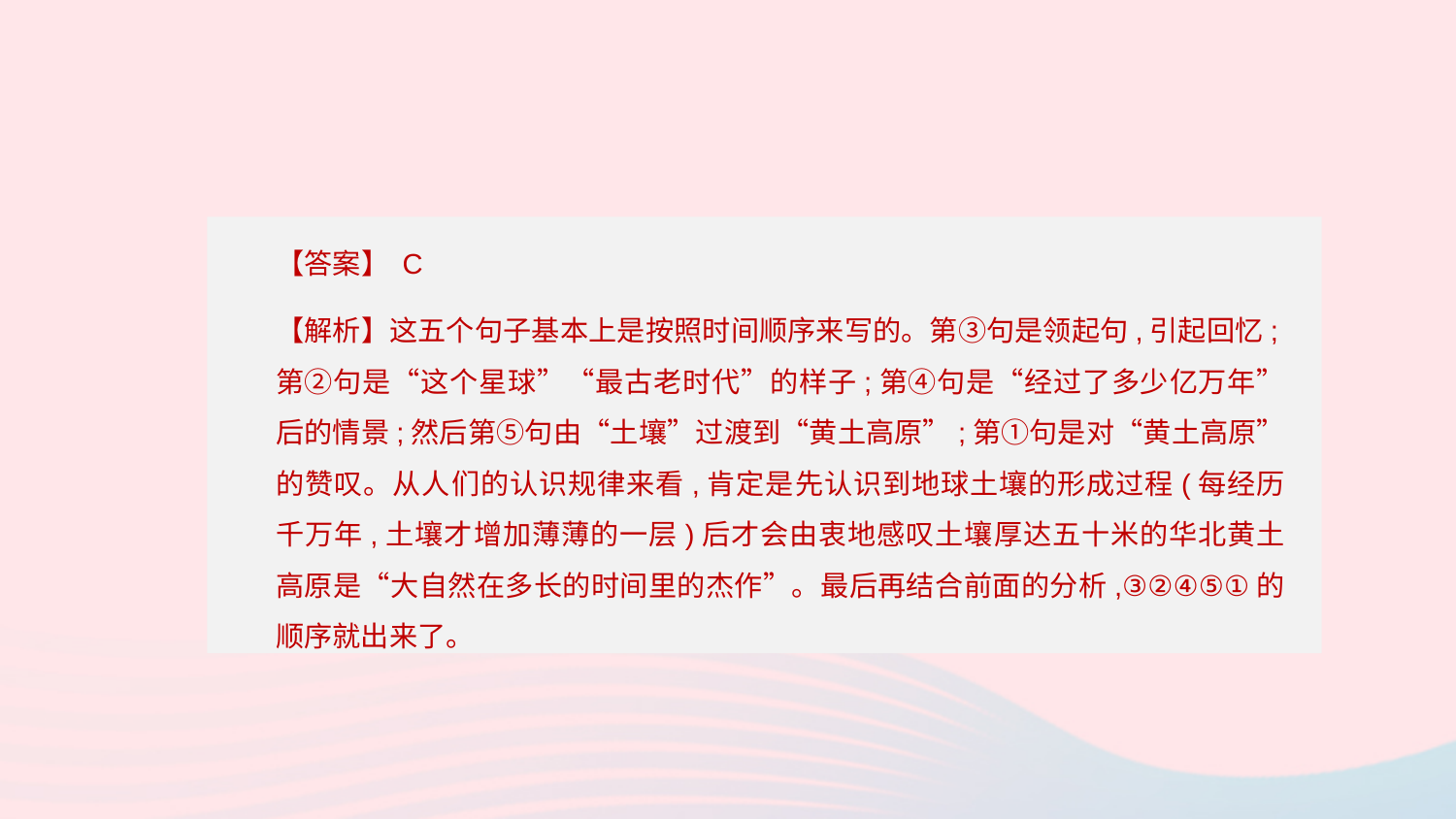

【答案】 C
【解析】这五个句子基本上是按照时间顺序来写的。第③句是领起句,引起回忆;第②句是“这个星球”“最古老时代”的样子;第④句是“经过了多少亿万年”后的情景;然后第⑤句由“土壤”过渡到“黄土高原”;第①句是对“黄土高原”的赞叹。从人们的认识规律来看,肯定是先认识到地球土壤的形成过程(每经历千万年,土壤才增加薄薄的一层)后才会由衷地感叹土壤厚达五十米的华北黄土高原是“大自然在多长的时间里的杰作”。最后再结合前面的分析,③②④⑤①的顺序就出来了。